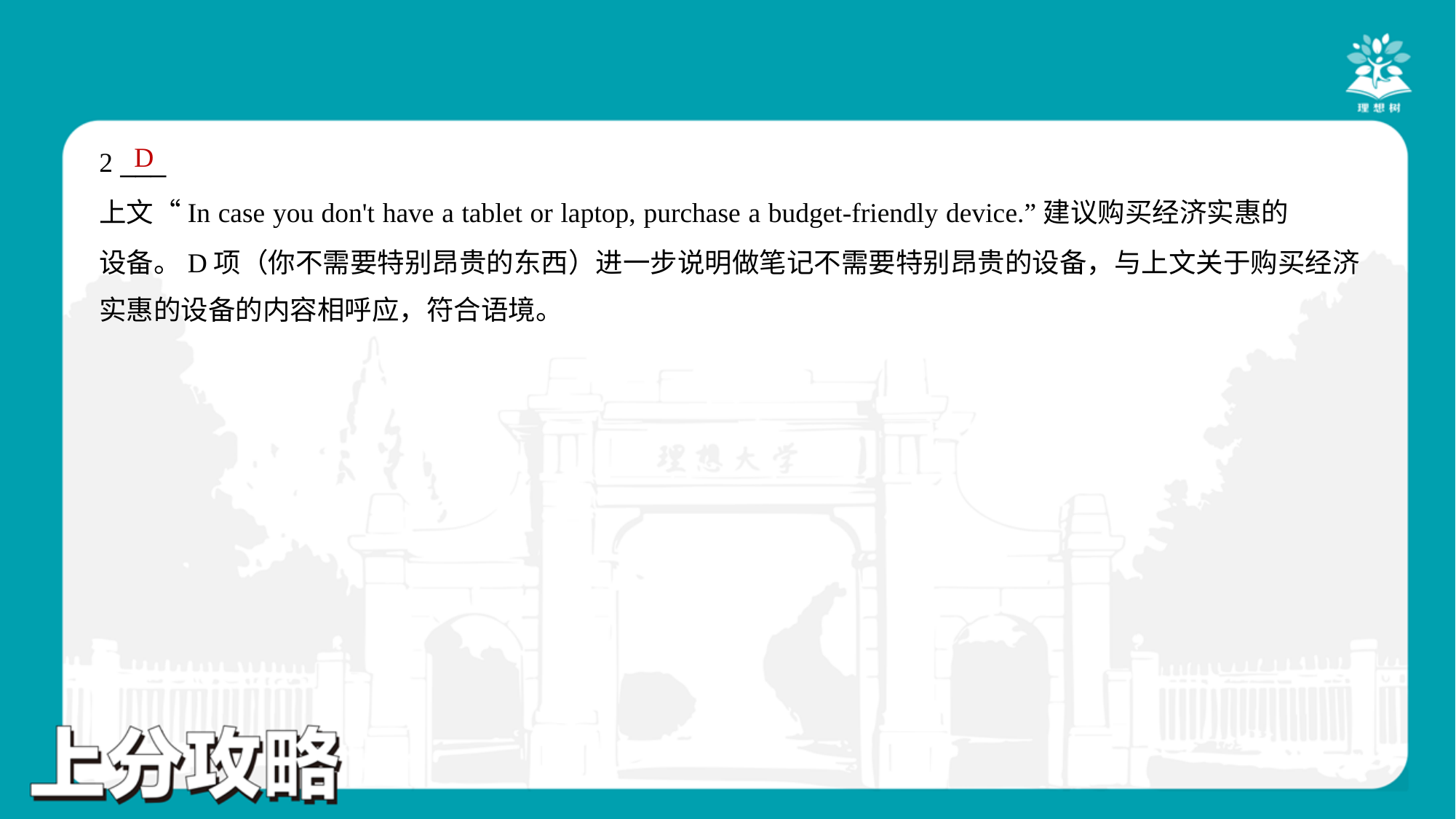

D
2 ___
上文“In case you don't have a tablet or laptop, purchase a budget-friendly device.”建议购买经济实惠的
设备。D项（你不需要特别昂贵的东西）进一步说明做笔记不需要特别昂贵的设备，与上文关于购买经济
实惠的设备的内容相呼应，符合语境。